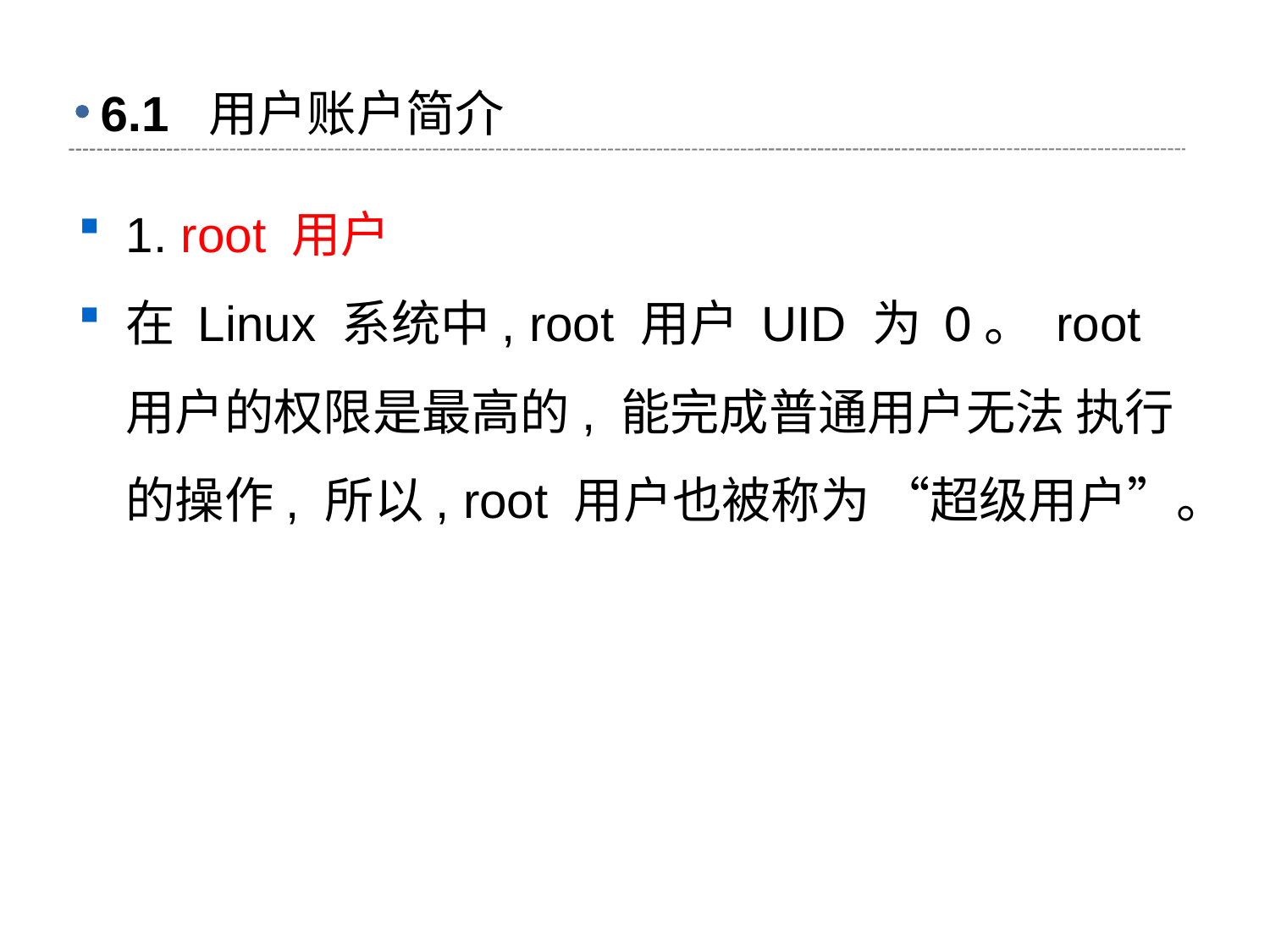

# 6.1  用户账户简介
1. root 用户
在 Linux 系统中, root 用户 UID 为 0。 root 用户的权限是最高的, 能完成普通用户无法 执行的操作, 所以, root 用户也被称为 “超级用户”。